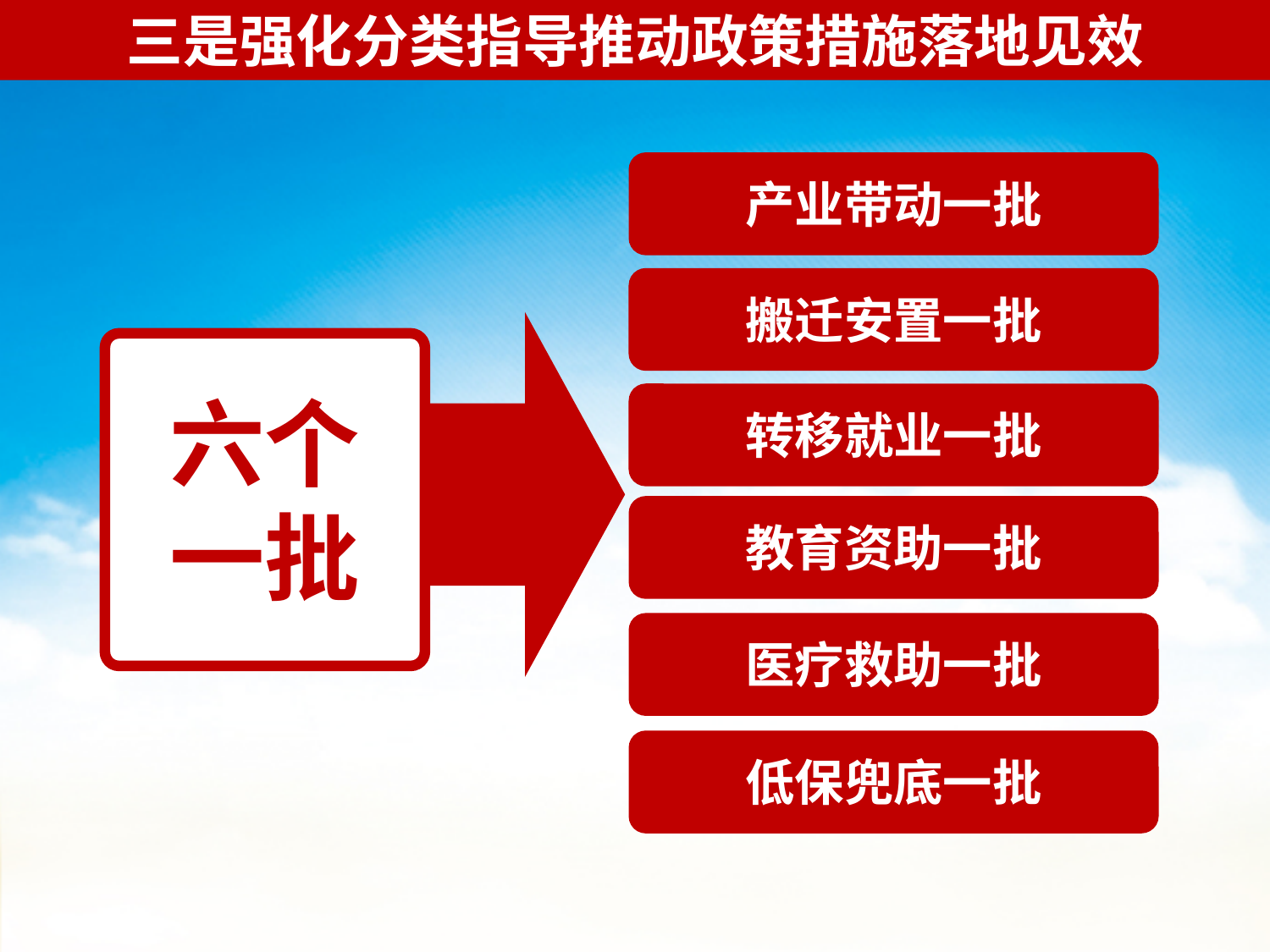

三是强化分类指导推动政策措施落地见效

产业带动一批

搬迁安置一批

六个
一批

转移就业一批

教育资助一批

医疗救助一批

低保兜底一批